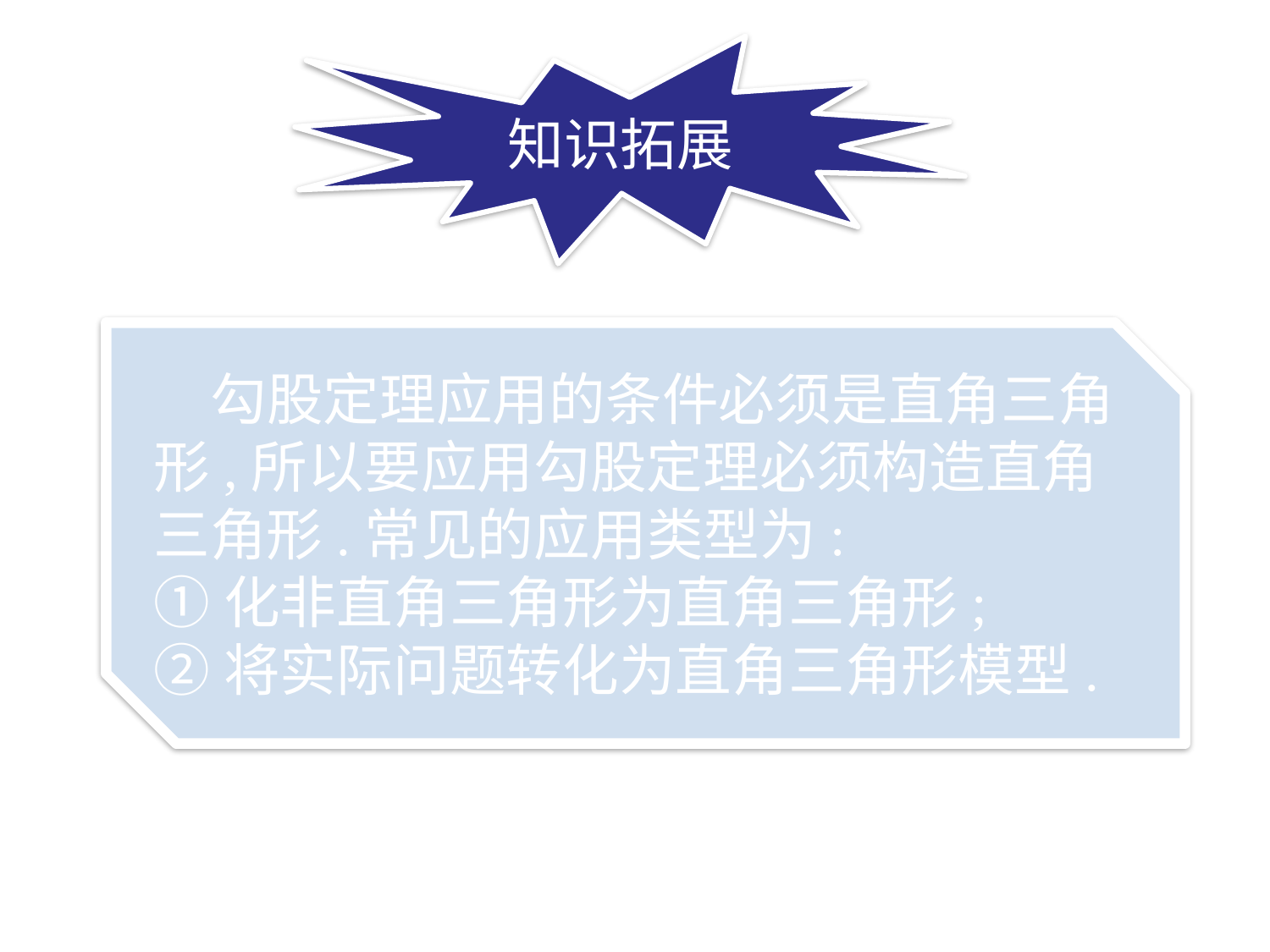

知识拓展
　勾股定理应用的条件必须是直角三角形,所以要应用勾股定理必须构造直角三角形.常见的应用类型为:
①化非直角三角形为直角三角形;
②将实际问题转化为直角三角形模型.